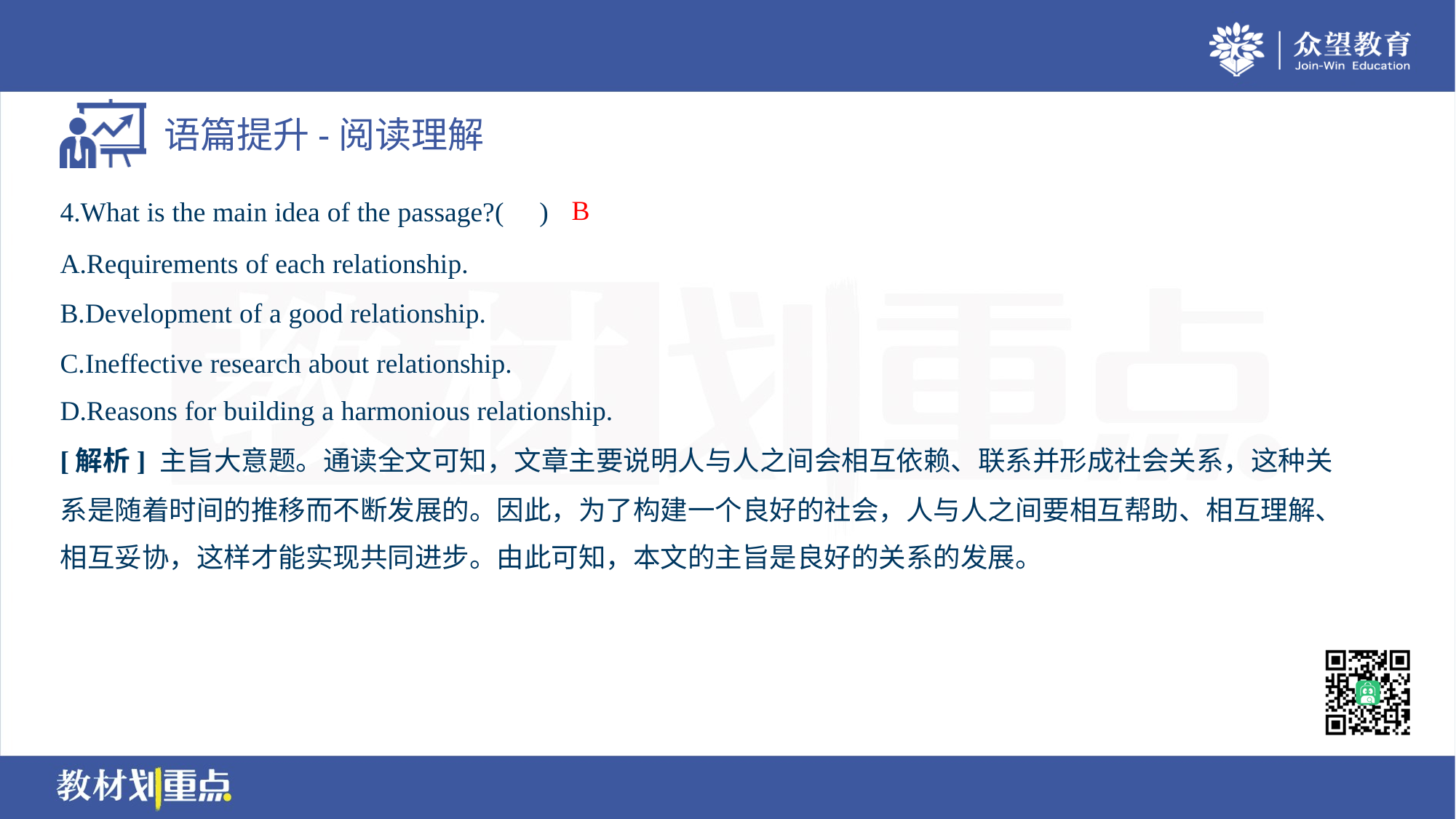

B
4.What is the main idea of the passage?(     )
A.Requirements of each relationship.
B.Development of a good relationship.
C.Ineffective research about relationship.
D.Reasons for building a harmonious relationship.
[解析] 主旨大意题。通读全文可知，文章主要说明人与人之间会相互依赖、联系并形成社会关系，这种关
系是随着时间的推移而不断发展的。因此，为了构建一个良好的社会，人与人之间要相互帮助、相互理解、
相互妥协，这样才能实现共同进步。由此可知，本文的主旨是良好的关系的发展。